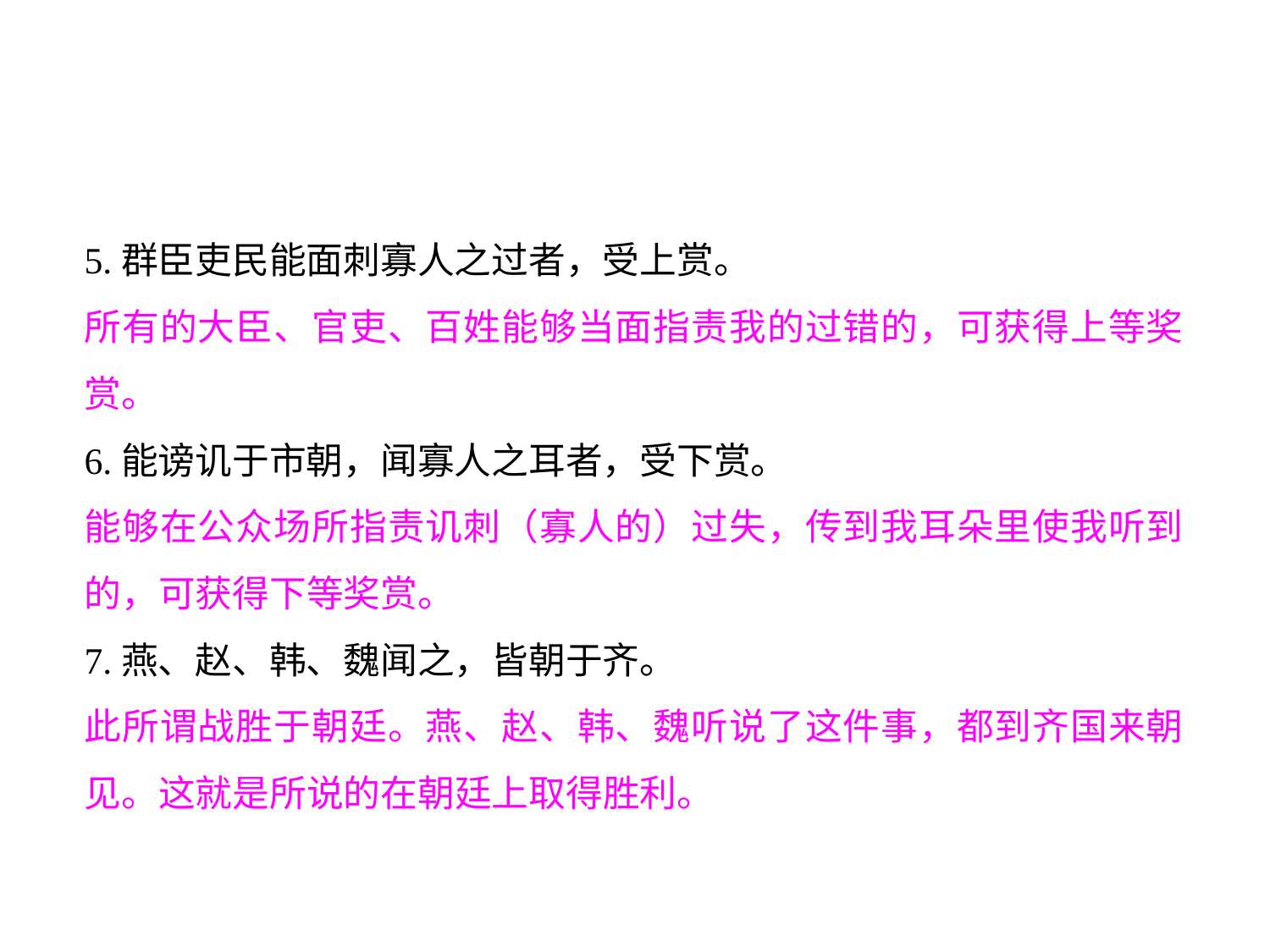

5.群臣吏民能面刺寡人之过者，受上赏。
所有的大臣、官吏、百姓能够当面指责我的过错的，可获得上等奖赏。
6.能谤讥于市朝，闻寡人之耳者，受下赏。
能够在公众场所指责讥刺（寡人的）过失，传到我耳朵里使我听到的，可获得下等奖赏。
7.燕、赵、韩、魏闻之，皆朝于齐。
此所谓战胜于朝廷。燕、赵、韩、魏听说了这件事，都到齐国来朝见。这就是所说的在朝廷上取得胜利。